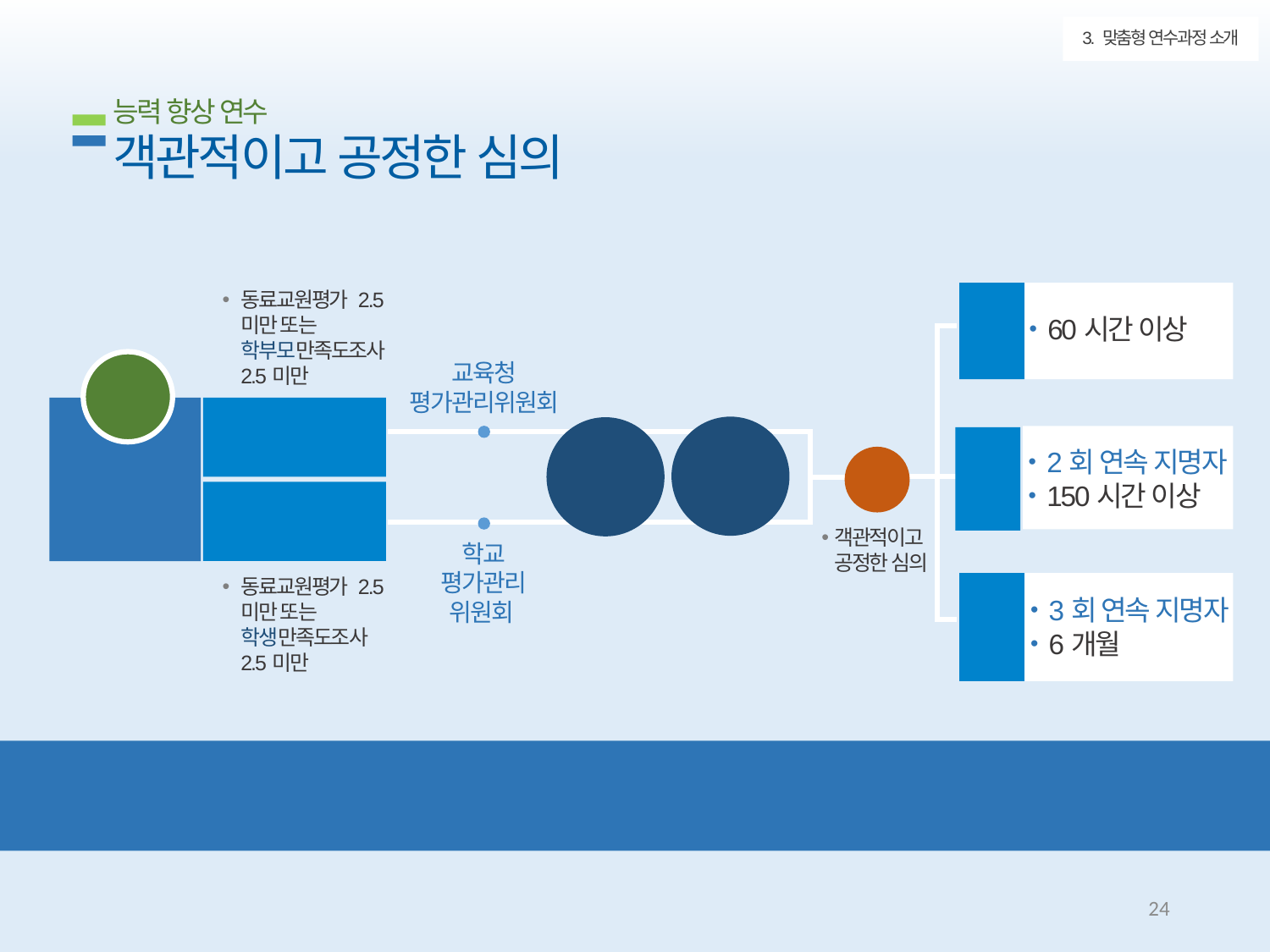

3. 맞춤형 연수과정 소개
능력 향상 연수

객관적이고 공정한 심의

동료교원평가 2.5미만 또는 학부모만족도조사 2.5미만

단기
60시간 이상

장기
기본
2회 연속 지명자
150시간 이상
장기
심화

3회 연속 지명자
6개월
심의
대상
교육청
평가관리위원회

일정 기준
미만 또는
연속 지정자
교장·교감
수석교사
교사
현장 실사
본인
이의 신청

심의

학교
평가관리
위원회
객관적이고
공정한 심의
동료교원평가 2.5미만 또는 학생만족도조사 2.5미만
능력향상연수 운영 및 이수 결과는
시·도 교육청과 교육연수원 평가에 반영
24